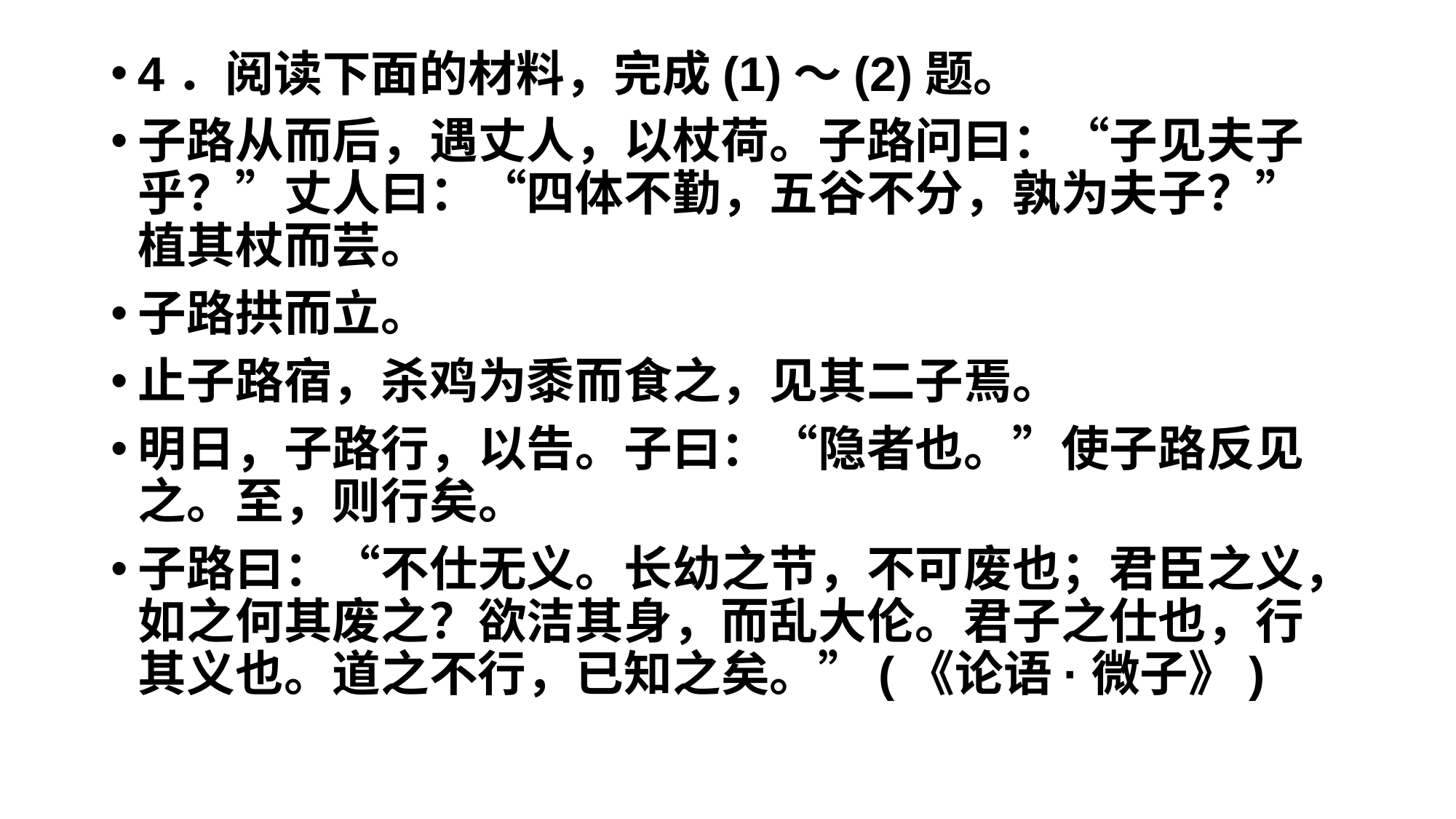

4．阅读下面的材料，完成(1)～(2)题。
子路从而后，遇丈人，以杖荷。子路问曰：“子见夫子乎？”丈人曰：“四体不勤，五谷不分，孰为夫子？”植其杖而芸。
子路拱而立。
止子路宿，杀鸡为黍而食之，见其二子焉。
明日，子路行，以告。子曰：“隐者也。”使子路反见之。至，则行矣。
子路曰：“不仕无义。长幼之节，不可废也；君臣之义，如之何其废之？欲洁其身，而乱大伦。君子之仕也，行其义也。道之不行，已知之矣。”(《论语·微子》)

#